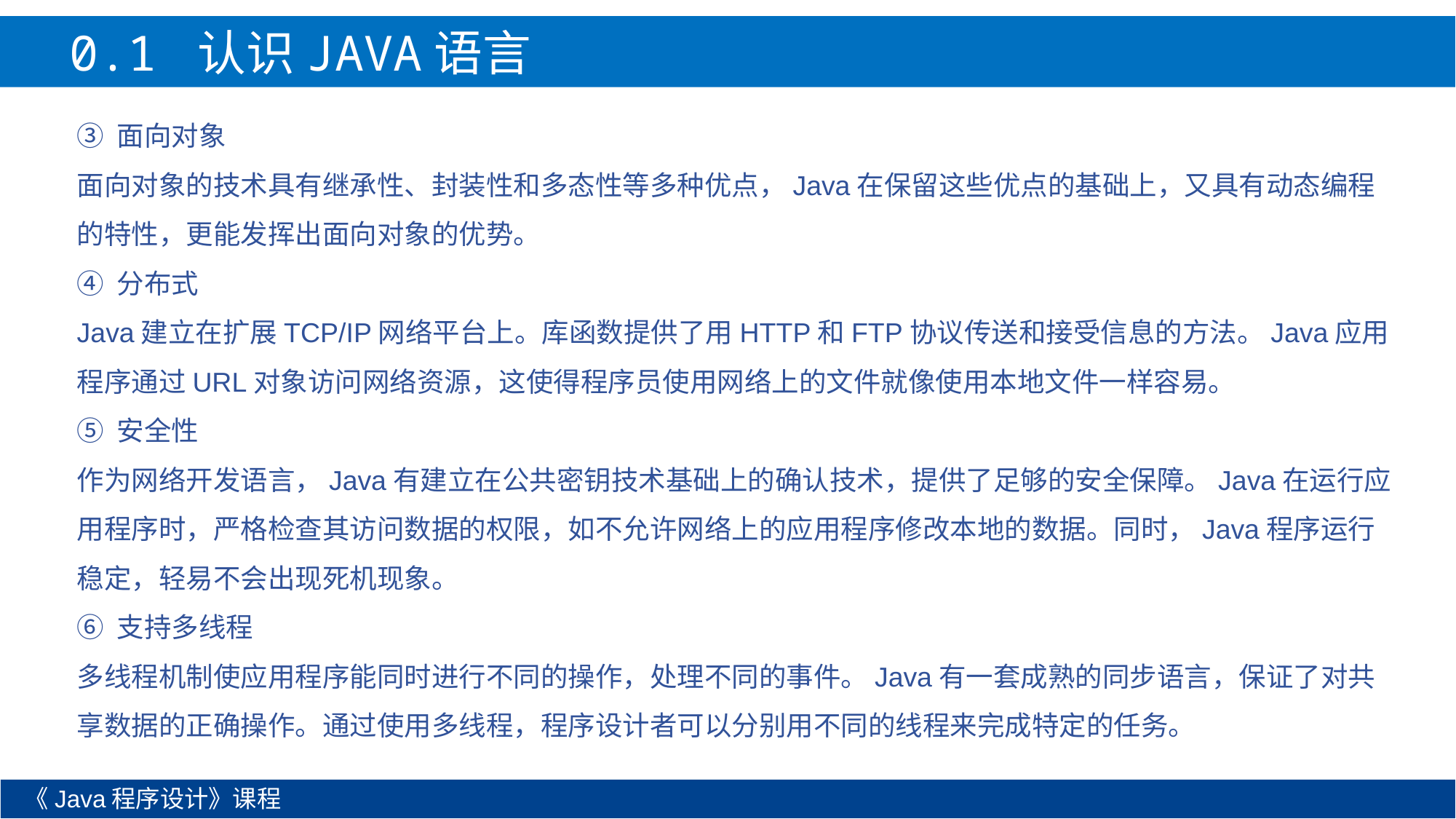

0.1 认识JAVA语言
③ 面向对象
面向对象的技术具有继承性、封装性和多态性等多种优点，Java在保留这些优点的基础上，又具有动态编程的特性，更能发挥出面向对象的优势。
④ 分布式
Java建立在扩展TCP/IP网络平台上。库函数提供了用HTTP和FTP协议传送和接受信息的方法。Java应用程序通过URL对象访问网络资源，这使得程序员使用网络上的文件就像使用本地文件一样容易。
⑤ 安全性
作为网络开发语言，Java有建立在公共密钥技术基础上的确认技术，提供了足够的安全保障。Java在运行应用程序时，严格检查其访问数据的权限，如不允许网络上的应用程序修改本地的数据。同时，Java程序运行稳定，轻易不会出现死机现象。
⑥ 支持多线程
多线程机制使应用程序能同时进行不同的操作，处理不同的事件。Java有一套成熟的同步语言，保证了对共享数据的正确操作。通过使用多线程，程序设计者可以分别用不同的线程来完成特定的任务。

《Java程序设计》课程